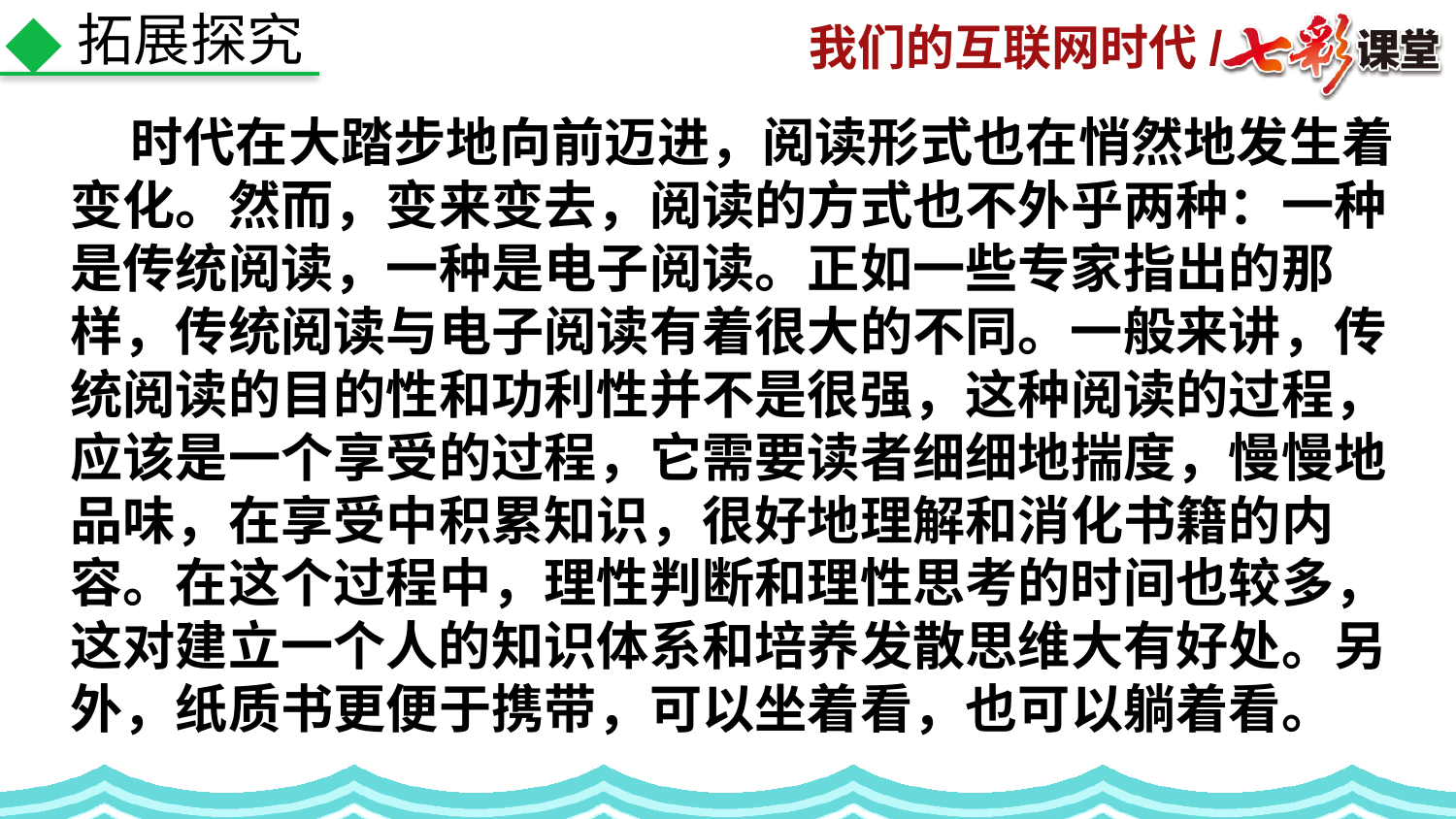

拓展探究

    时代在大踏步地向前迈进，阅读形式也在悄然地发生着变化。然而，变来变去，阅读的方式也不外乎两种：一种是传统阅读，一种是电子阅读。正如一些专家指出的那样，传统阅读与电子阅读有着很大的不同。一般来讲，传统阅读的目的性和功利性并不是很强，这种阅读的过程，应该是一个享受的过程，它需要读者细细地揣度，慢慢地品味，在享受中积累知识，很好地理解和消化书籍的内容。在这个过程中，理性判断和理性思考的时间也较多，这对建立一个人的知识体系和培养发散思维大有好处。另外，纸质书更便于携带，可以坐着看，也可以躺着看。